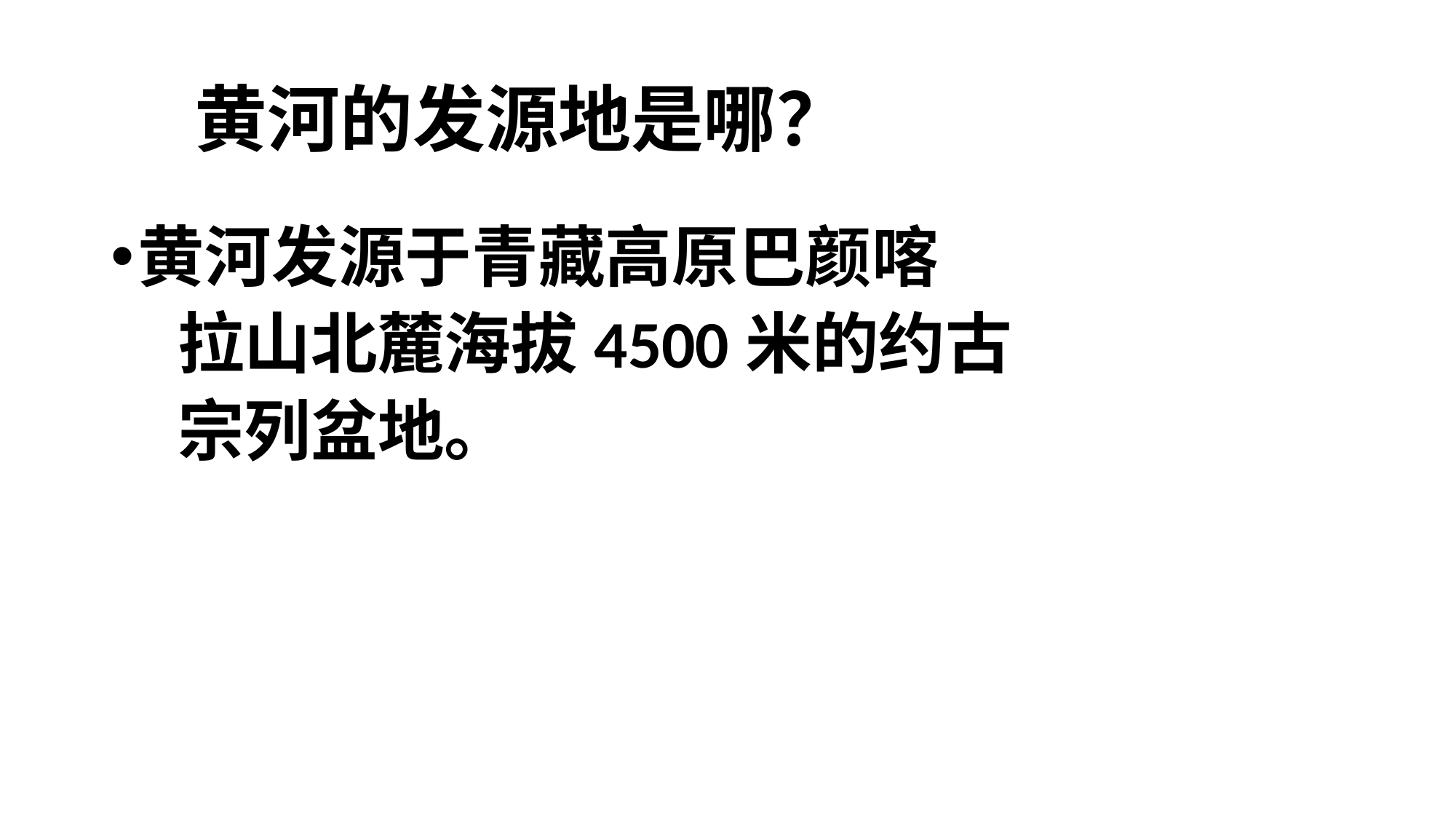

# 黄河的发源地是哪？
黄河发源于青藏高原巴颜喀
　拉山北麓海拔4500米的约古
　宗列盆地。